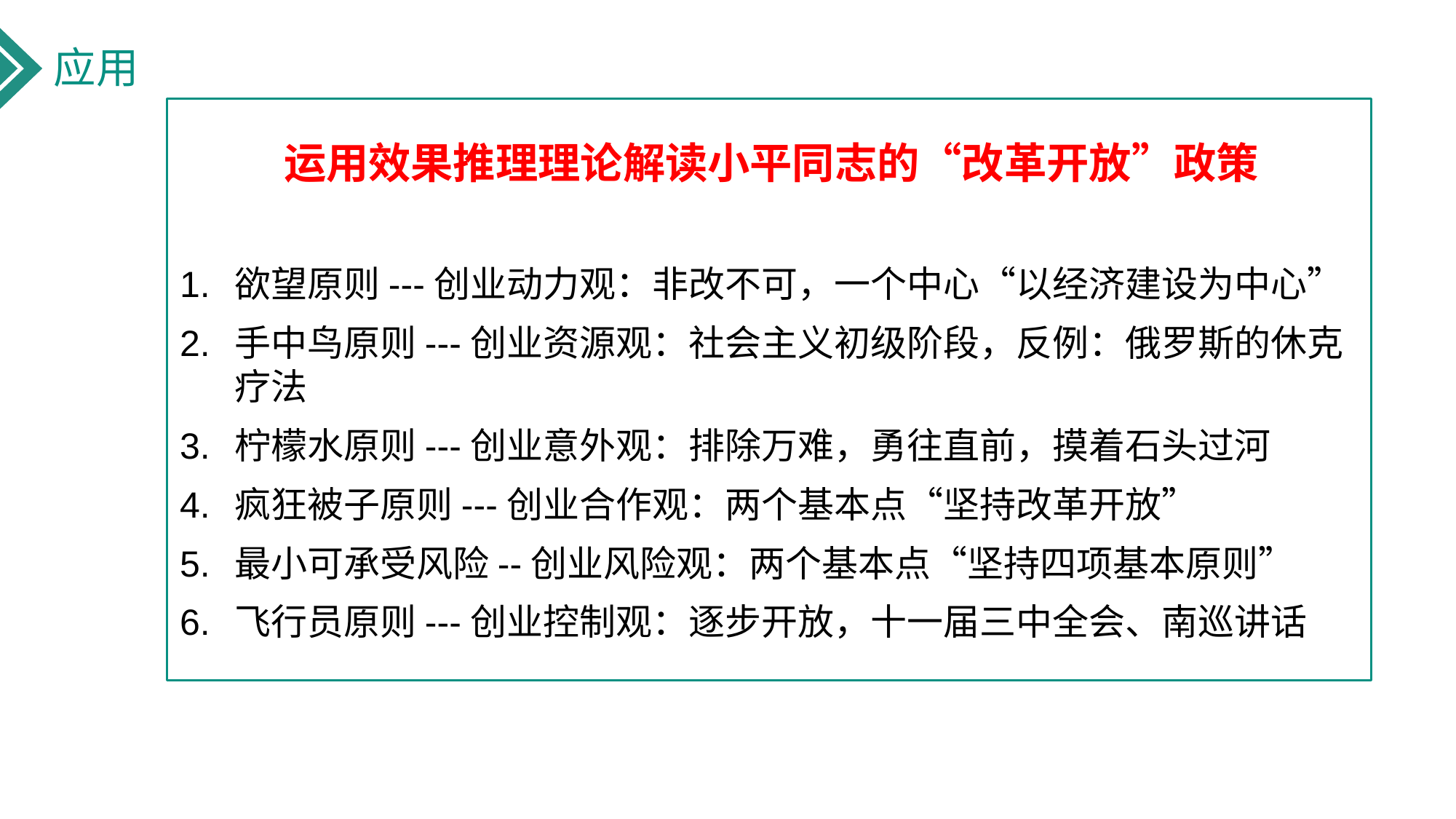

应用
运用效果推理理论解读小平同志的“改革开放”政策

欲望原则---创业动力观：非改不可，一个中心“以经济建设为中心”
手中鸟原则---创业资源观：社会主义初级阶段，反例：俄罗斯的休克疗法
柠檬水原则---创业意外观：排除万难，勇往直前，摸着石头过河
疯狂被子原则---创业合作观：两个基本点“坚持改革开放”
最小可承受风险--创业风险观：两个基本点“坚持四项基本原则”
飞行员原则---创业控制观：逐步开放，十一届三中全会、南巡讲话
63